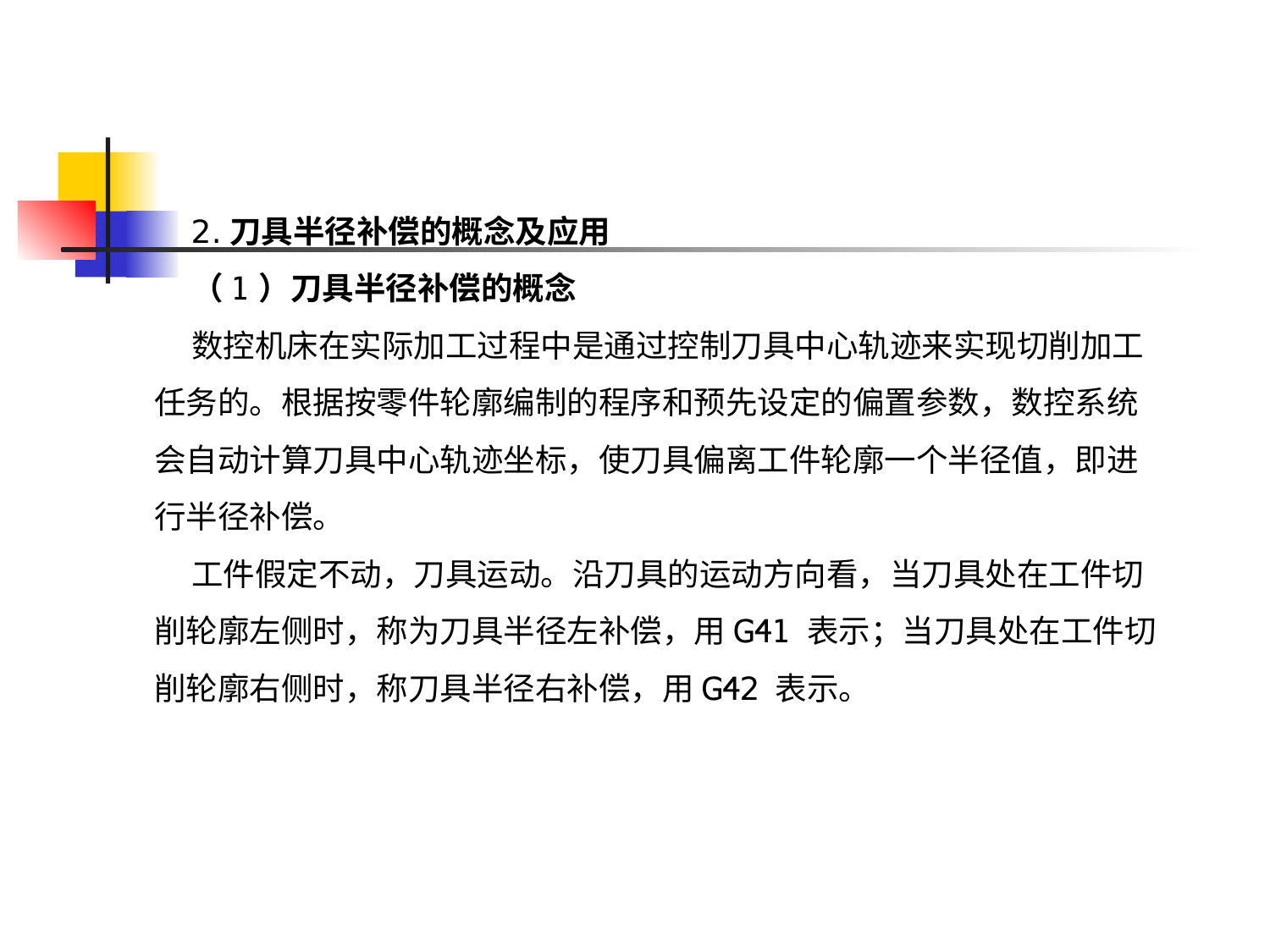

2.刀具半径补偿的概念及应用
（1）刀具半径补偿的概念
数控机床在实际加工过程中是通过控制刀具中心轨迹来实现切削加工任务的。根据按零件轮廓编制的程序和预先设定的偏置参数，数控系统会自动计算刀具中心轨迹坐标，使刀具偏离工件轮廓一个半径值，即进行半径补偿。
工件假定不动，刀具运动。沿刀具的运动方向看，当刀具处在工件切削轮廓左侧时，称为刀具半径左补偿，用G41 表示；当刀具处在工件切削轮廓右侧时，称刀具半径右补偿，用G42 表示。